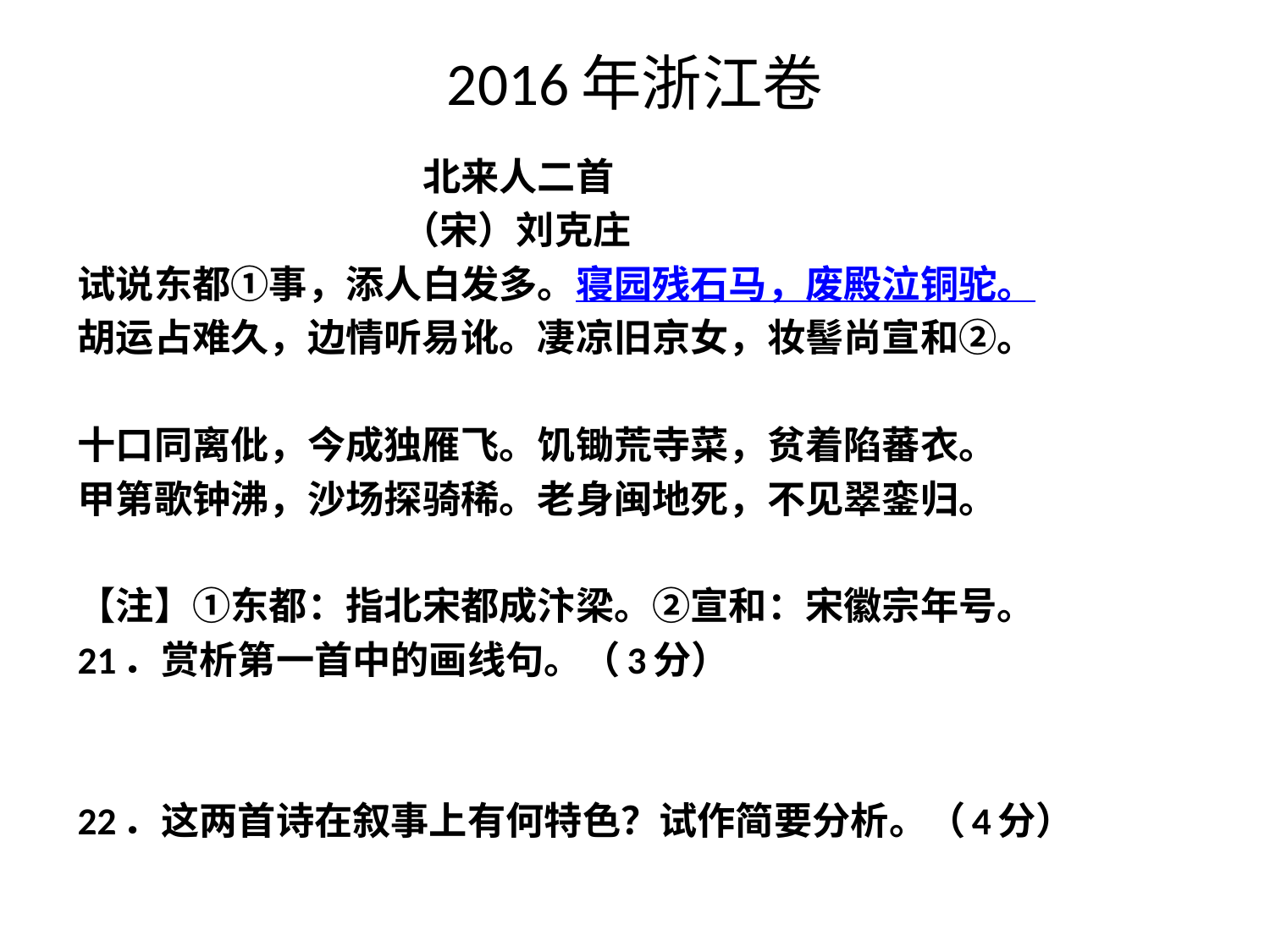

# 2016年浙江卷
                                北来人二首
                              （宋）刘克庄
试说东都①事，添人白发多。寝园残石马，废殿泣铜驼。
胡运占难久，边情听易讹。凄凉旧京女，妆髻尚宣和②。

十口同离仳，今成独雁飞。饥锄荒寺菜，贫着陷蕃衣。
甲第歌钟沸，沙场探骑稀。老身闽地死，不见翠銮归。

【注】①东都：指北宋都成汴梁。②宣和：宋徽宗年号。
21．赏析第一首中的画线句。（3分）

22．这两首诗在叙事上有何特色？试作简要分析。（4分）